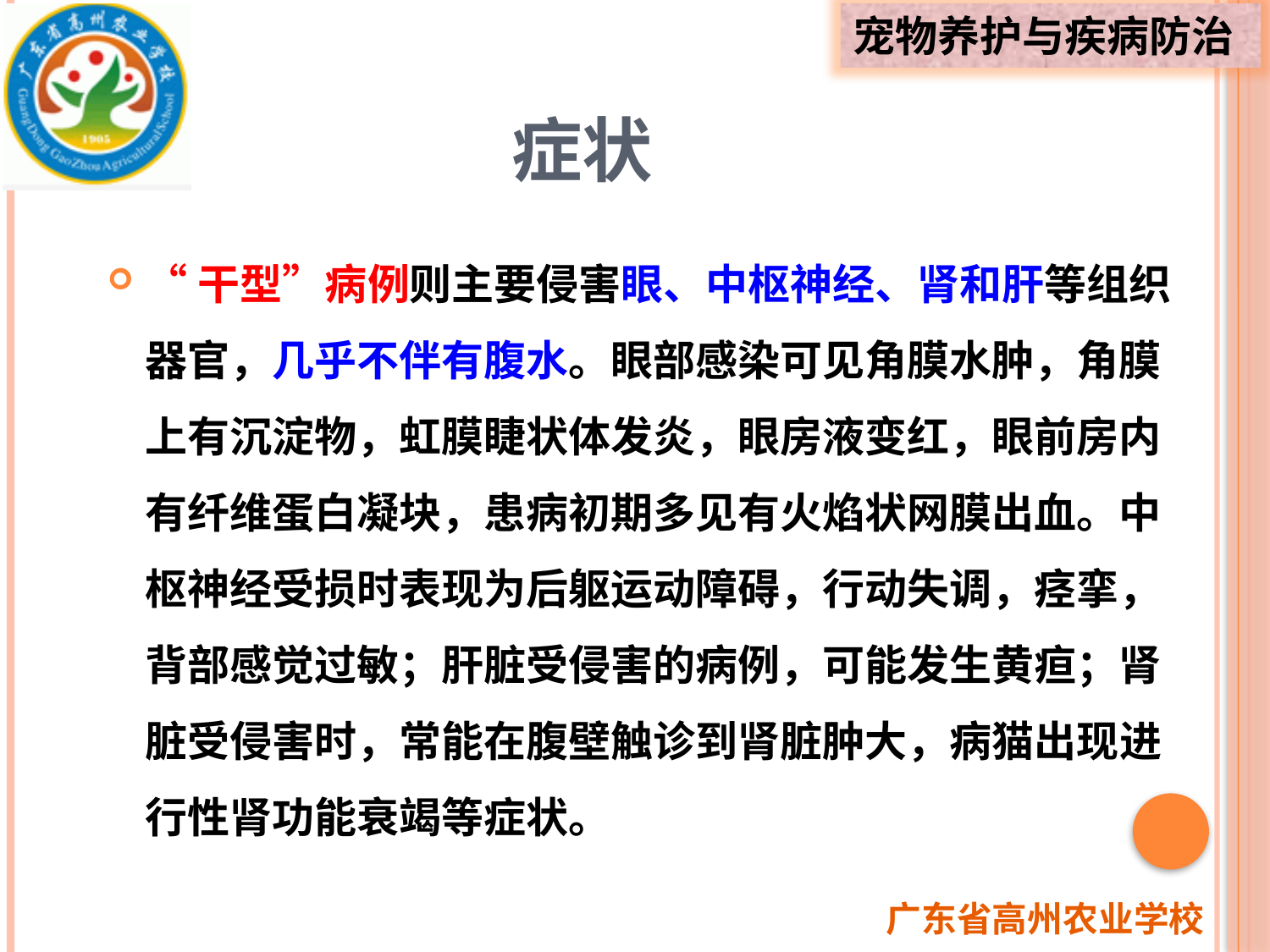

# 症状
“干型”病例则主要侵害眼、中枢神经、肾和肝等组织器官，几乎不伴有腹水。眼部感染可见角膜水肿，角膜上有沉淀物，虹膜睫状体发炎，眼房液变红，眼前房内有纤维蛋白凝块，患病初期多见有火焰状网膜出血。中枢神经受损时表现为后躯运动障碍，行动失调，痉挛，背部感觉过敏；肝脏受侵害的病例，可能发生黄疸；肾脏受侵害时，常能在腹壁触诊到肾脏肿大，病猫出现进行性肾功能衰竭等症状。